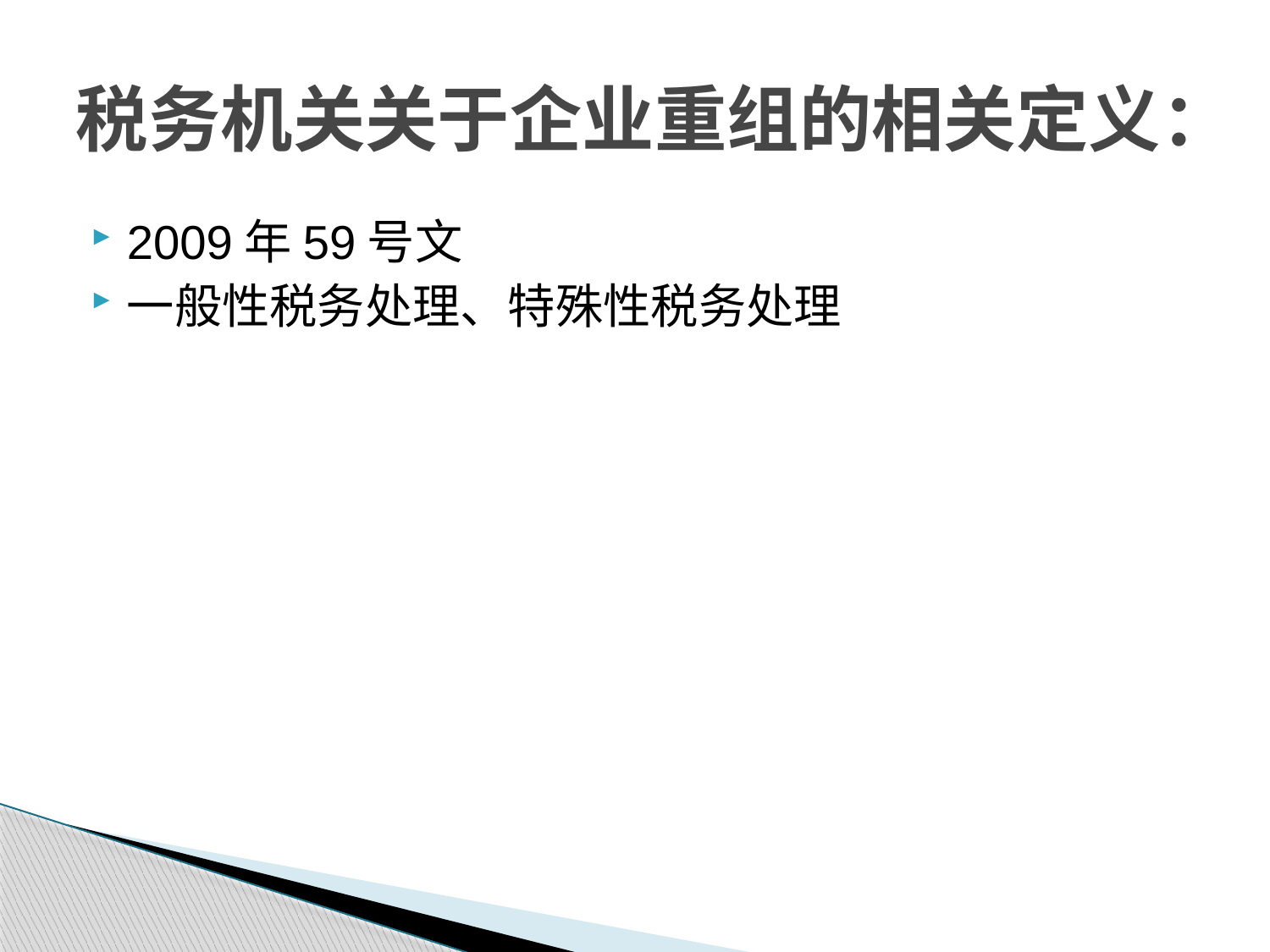

# 税务机关关于企业重组的相关定义：
2009年59号文
一般性税务处理、特殊性税务处理